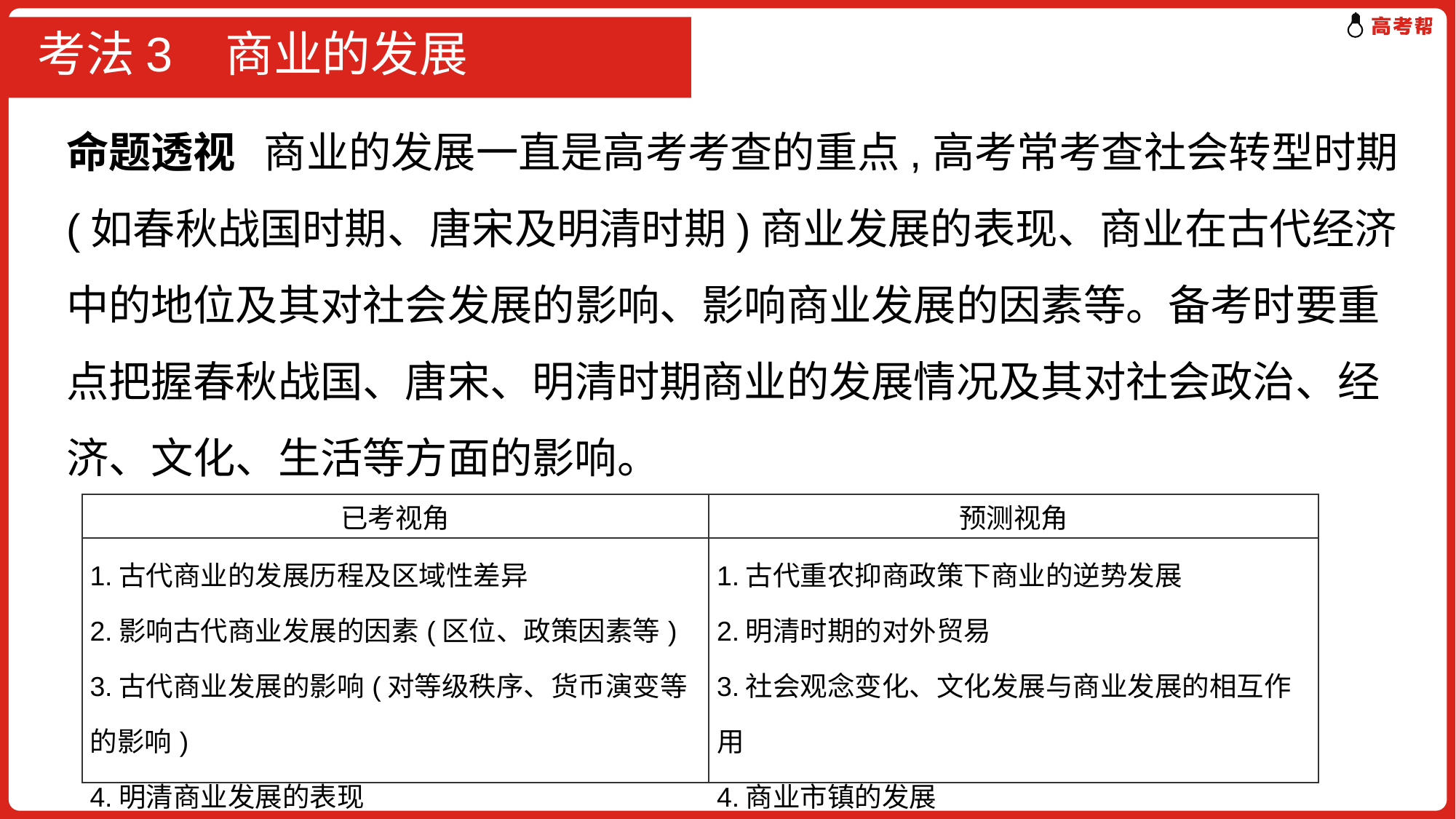

# 考法3   商业的发展
命题透视   商业的发展一直是高考考查的重点,高考常考查社会转型时期(如春秋战国时期、唐宋及明清时期)商业发展的表现、商业在古代经济中的地位及其对社会发展的影响、影响商业发展的因素等。备考时要重点把握春秋战国、唐宋、明清时期商业的发展情况及其对社会政治、经济、文化、生活等方面的影响。
| 已考视角 | 预测视角 |
| --- | --- |
| 1.古代商业的发展历程及区域性差异 2.影响古代商业发展的因素(区位、政策因素等) 3.古代商业发展的影响(对等级秩序、货币演变等的影响) 4.明清商业发展的表现 | 1.古代重农抑商政策下商业的逆势发展 2.明清时期的对外贸易 3.社会观念变化、文化发展与商业发展的相互作用 4.商业市镇的发展 |